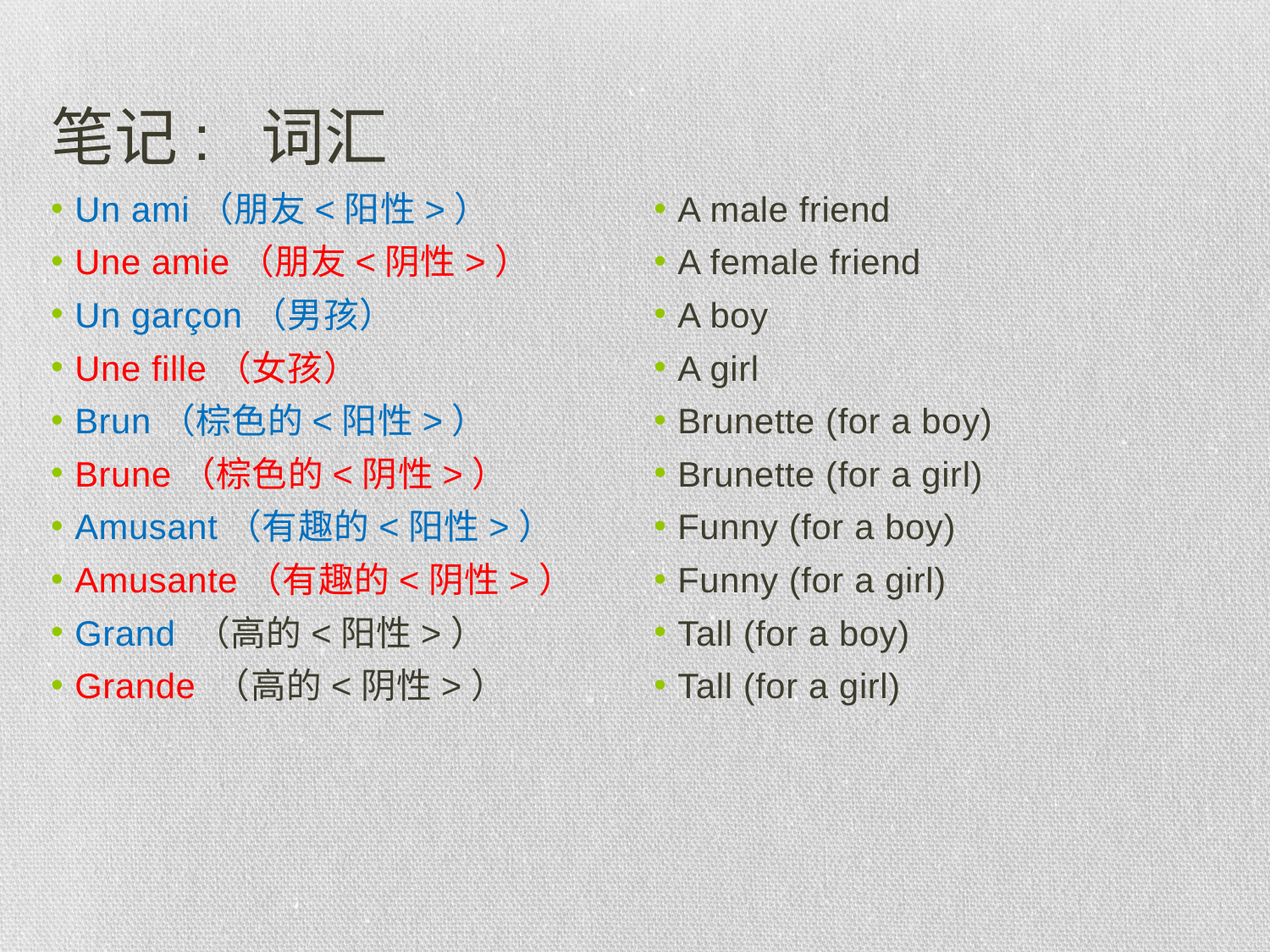

# 笔记:  词汇
Un ami（朋友<阳性>）
Une amie（朋友<阴性>）
Un garçon（男孩）
Une fille（女孩）
Brun（棕色的<阳性>）
Brune（棕色的<阴性>）
Amusant（有趣的<阳性>）
Amusante（有趣的<阴性>）
Grand （高的<阳性>）
Grande （高的<阴性>）
A male friend
A female friend
A boy
A girl
Brunette (for a boy)
Brunette (for a girl)
Funny (for a boy)
Funny (for a girl)
Tall (for a boy)
Tall (for a girl)